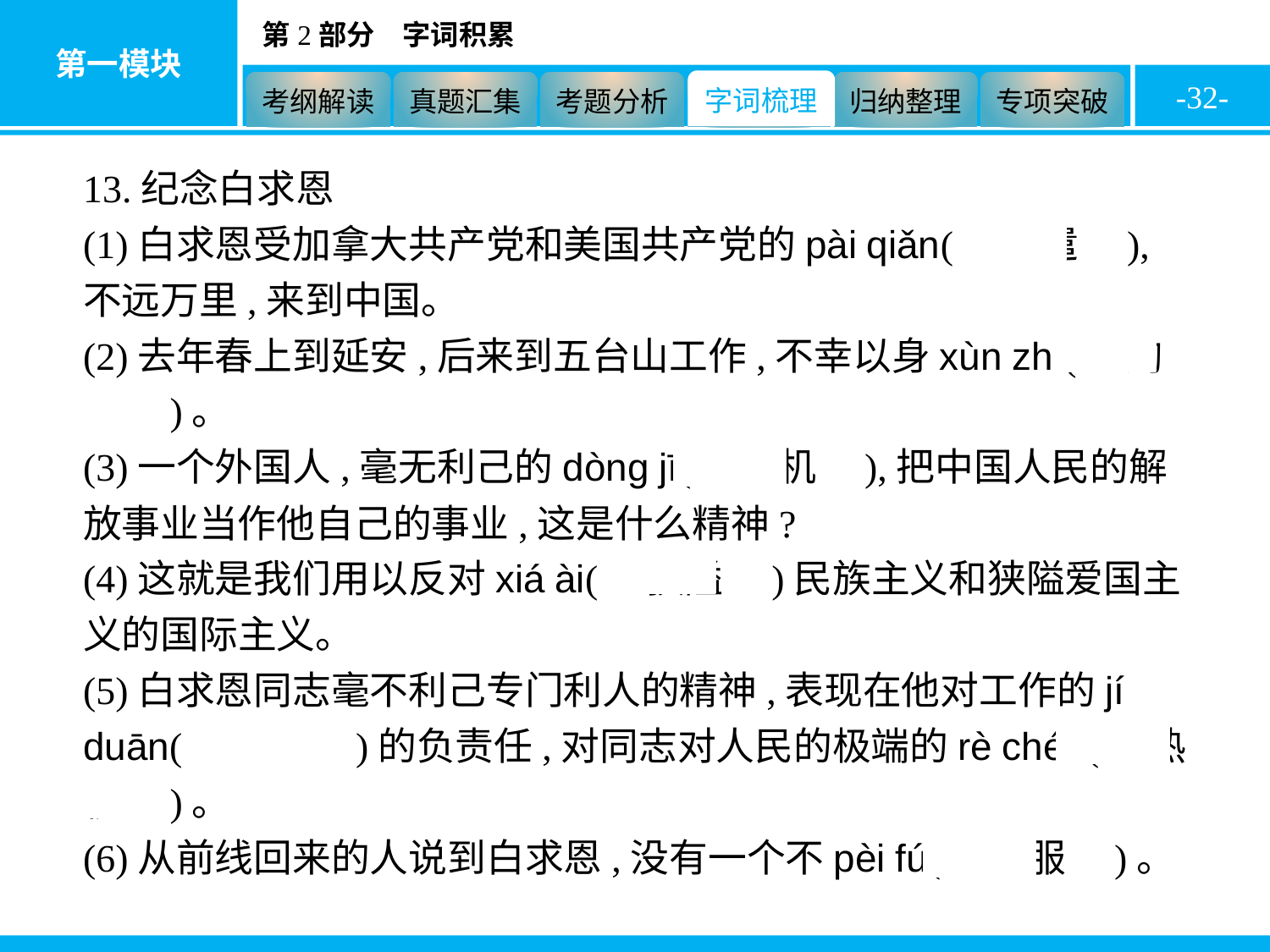

-32-
13.纪念白求恩
(1)白求恩受加拿大共产党和美国共产党的pài qiǎn(　派遣　),不远万里,来到中国。
(2)去年春上到延安,后来到五台山工作,不幸以身xùn zhí(　殉职　)。
(3)一个外国人,毫无利己的dòng jī(　动机　),把中国人民的解放事业当作他自己的事业,这是什么精神?
(4)这就是我们用以反对xiá ài(　狭隘　)民族主义和狭隘爱国主义的国际主义。
(5)白求恩同志毫不利己专门利人的精神,表现在他对工作的jí duān(　极端　)的负责任,对同志对人民的极端的rè chén(　热忱　)。
(6)从前线回来的人说到白求恩,没有一个不pèi fú(　佩服　)。